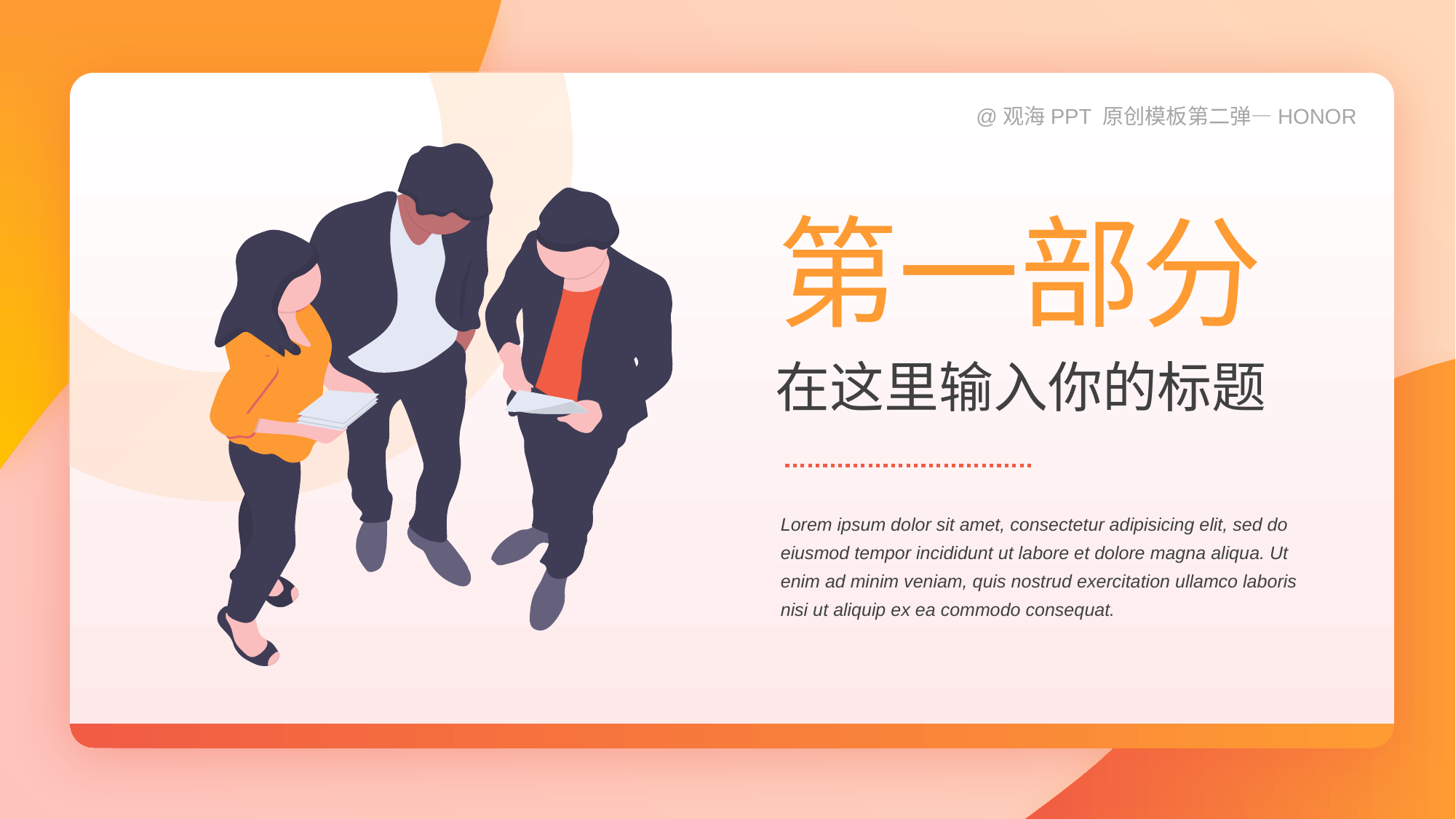

@观海PPT 原创模板第二弹—HONOR

第一部分
在这里输入你的标题

Lorem ipsum dolor sit amet, consectetur adipisicing elit, sed do eiusmod tempor incididunt ut labore et dolore magna aliqua. Ut enim ad minim veniam, quis nostrud exercitation ullamco laboris nisi ut aliquip ex ea commodo consequat.